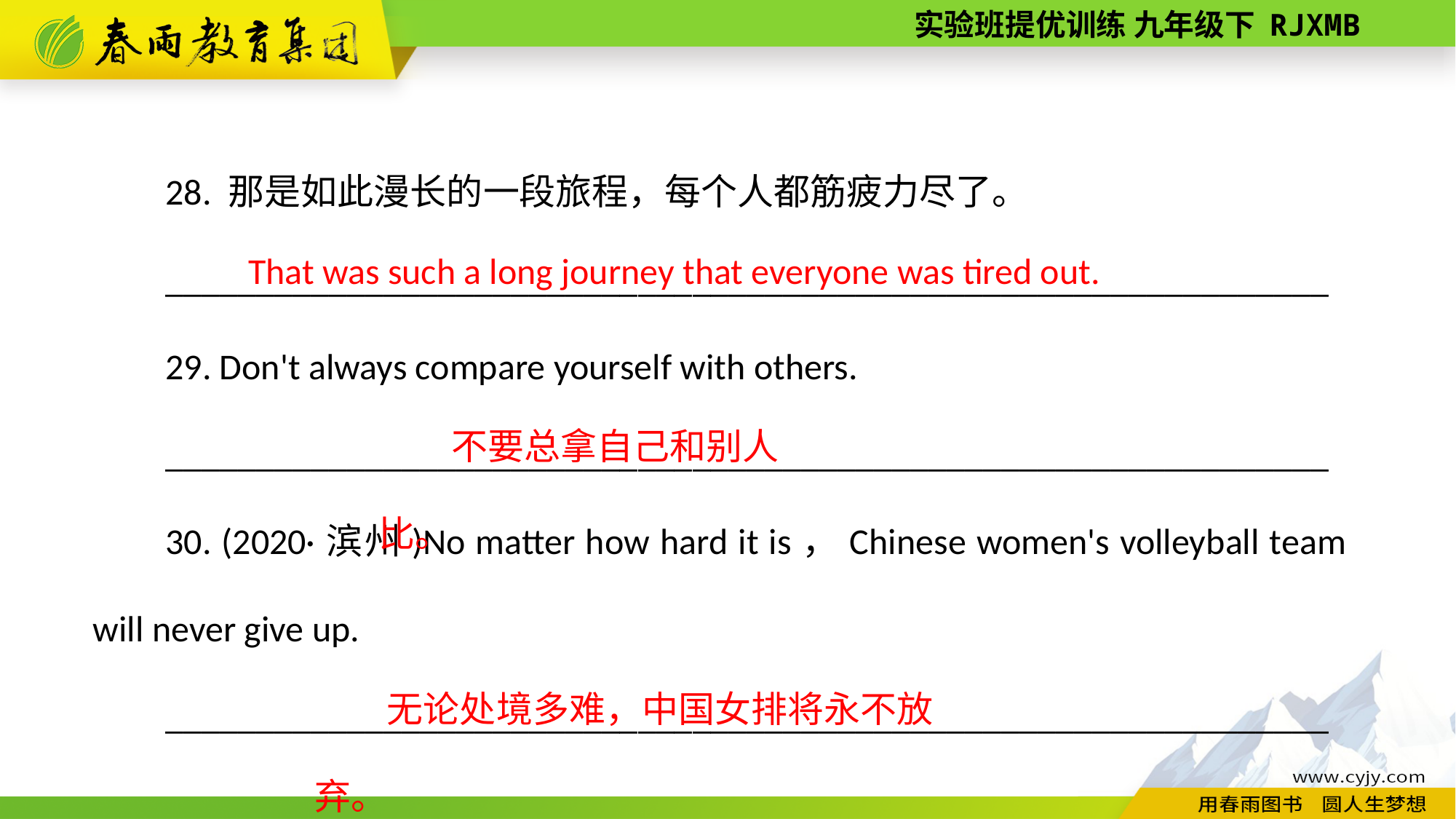

28. 那是如此漫长的一段旅程，每个人都筋疲力尽了。
________________________________________________________________
29. Don't always compare yourself with others.
________________________________________________________________
30. (2020·滨州)No matter how hard it is，Chinese women's volleyball team will never give up.
________________________________________________________________
That was such a long journey that everyone was tired out.
不要总拿自己和别人比。
无论处境多难，中国女排将永不放弃。